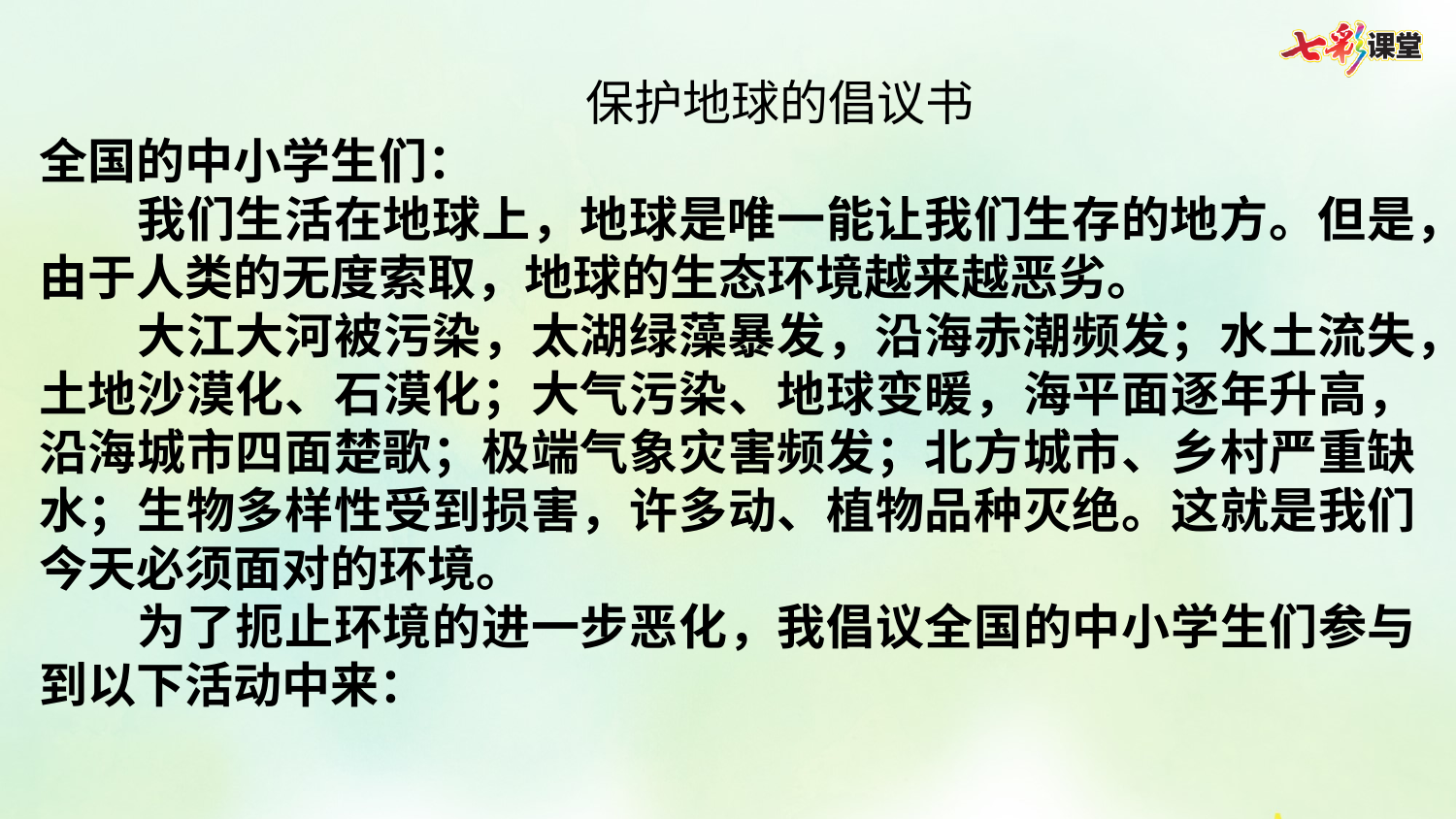

保护地球的倡议书
全国的中小学生们：
　　我们生活在地球上，地球是唯一能让我们生存的地方。但是，由于人类的无度索取，地球的生态环境越来越恶劣。
　　大江大河被污染，太湖绿藻暴发，沿海赤潮频发；水土流失，土地沙漠化、石漠化；大气污染、地球变暖，海平面逐年升高，沿海城市四面楚歌；极端气象灾害频发；北方城市、乡村严重缺水；生物多样性受到损害，许多动、植物品种灭绝。这就是我们今天必须面对的环境。
　　为了扼止环境的进一步恶化，我倡议全国的中小学生们参与到以下活动中来：